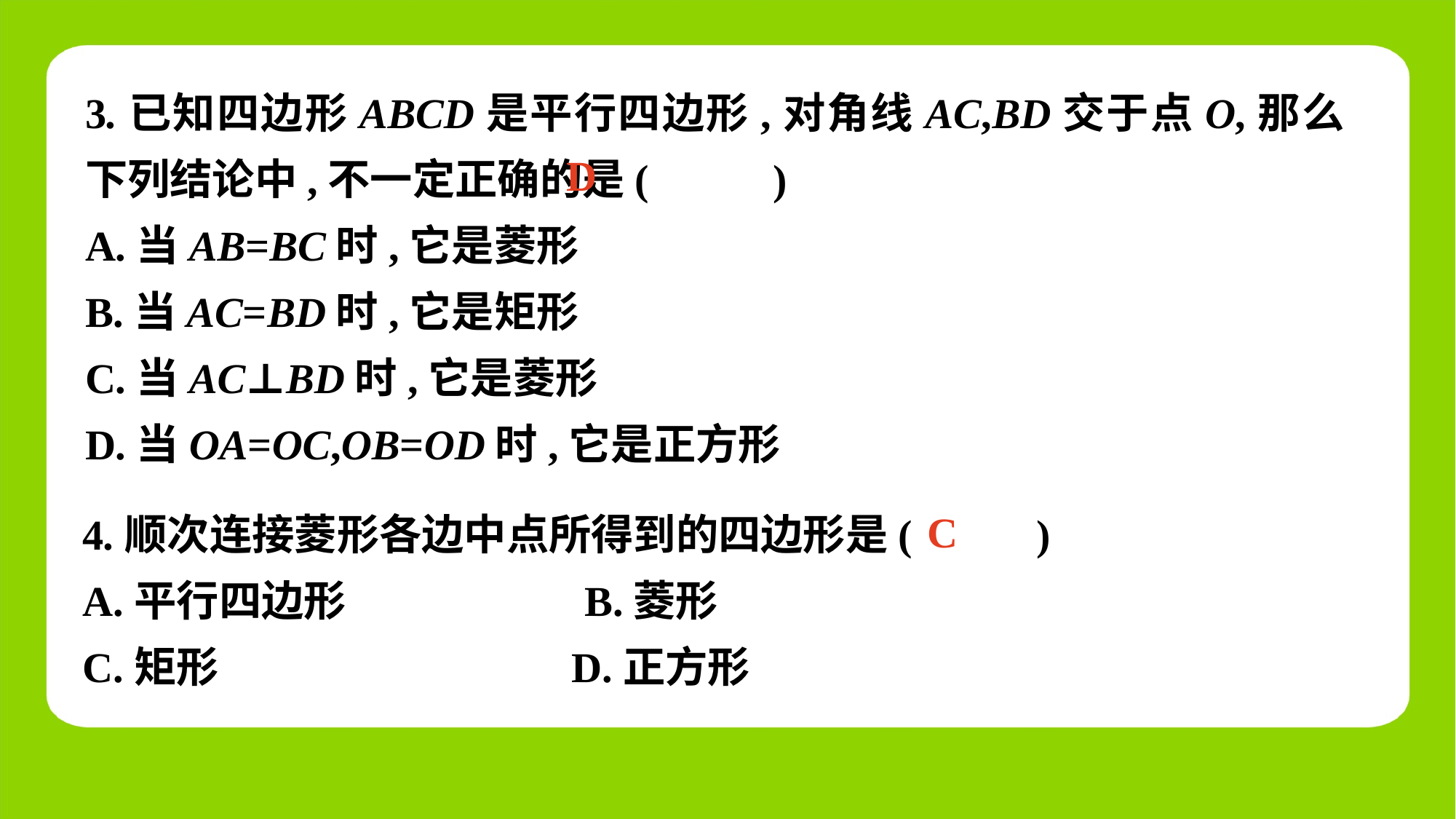

3.已知四边形ABCD是平行四边形,对角线AC,BD交于点O,那么下列结论中,不一定正确的是(　  　)
A.当AB=BC时,它是菱形
B.当AC=BD时,它是矩形
C.当AC⊥BD时,它是菱形
D.当OA=OC,OB=OD时,它是正方形
D
4.顺次连接菱形各边中点所得到的四边形是(　  　)
A.平行四边形	                 B.菱形
C.矩形	                           D.正方形
C